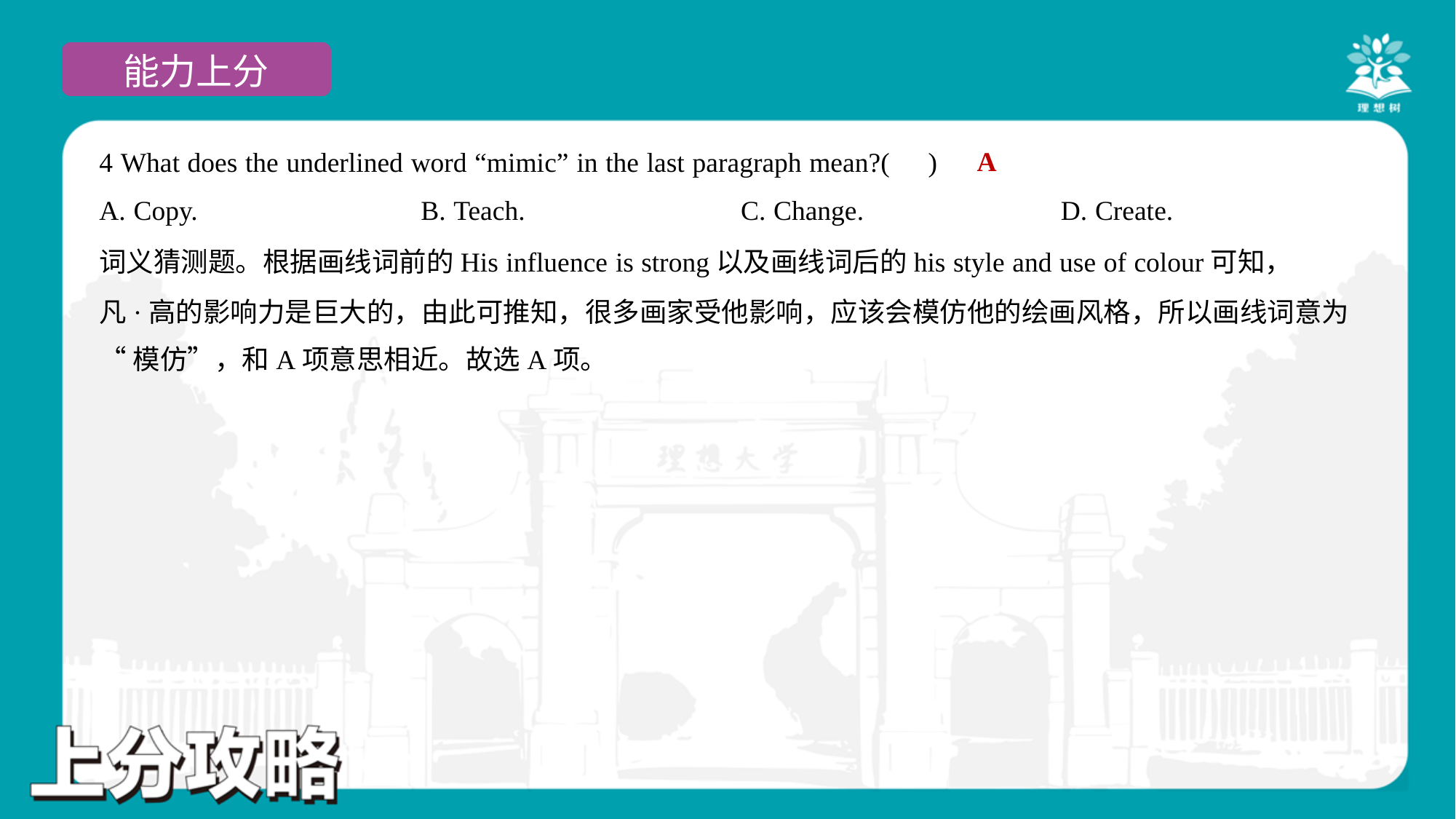

A
4 What does the underlined word “mimic” in the last paragraph mean?(     )
A. Copy.	B. Teach.	C. Change.	D. Create.
词义猜测题。根据画线词前的His influence is strong以及画线词后的his style and use of colour可知，
凡·高的影响力是巨大的，由此可推知，很多画家受他影响，应该会模仿他的绘画风格，所以画线词意为
“模仿”，和A项意思相近。故选A项。